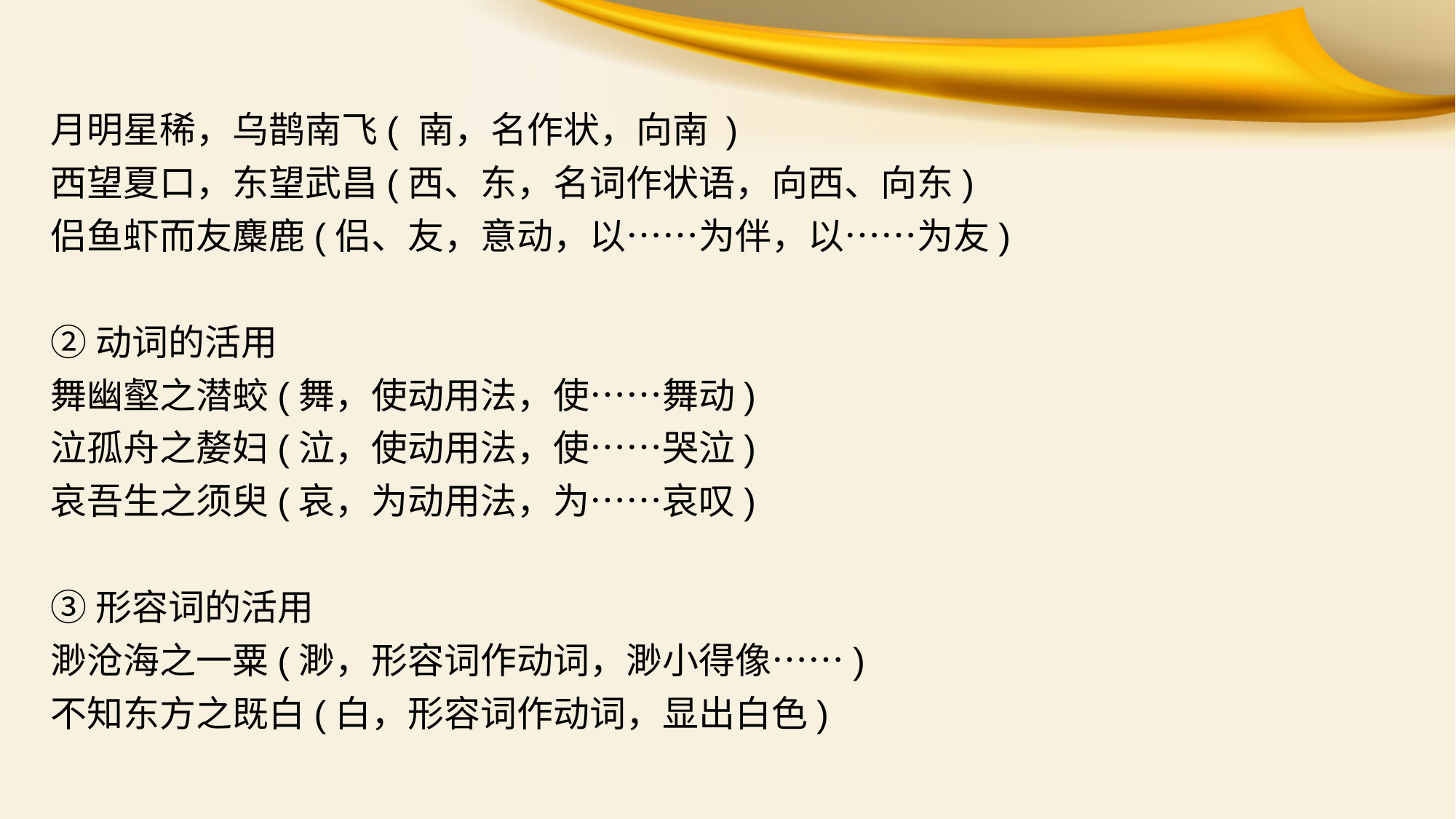

月明星稀，乌鹊南飞( 南，名作状，向南 )
西望夏口，东望武昌(西、东，名词作状语，向西、向东)
侣鱼虾而友麋鹿(侣、友，意动，以……为伴，以……为友)

②动词的活用
舞幽壑之潜蛟(舞，使动用法，使……舞动)
泣孤舟之嫠妇(泣，使动用法，使……哭泣)
哀吾生之须臾(哀，为动用法，为……哀叹)

③形容词的活用
渺沧海之一粟(渺，形容词作动词，渺小得像……)
不知东方之既白(白，形容词作动词，显出白色)